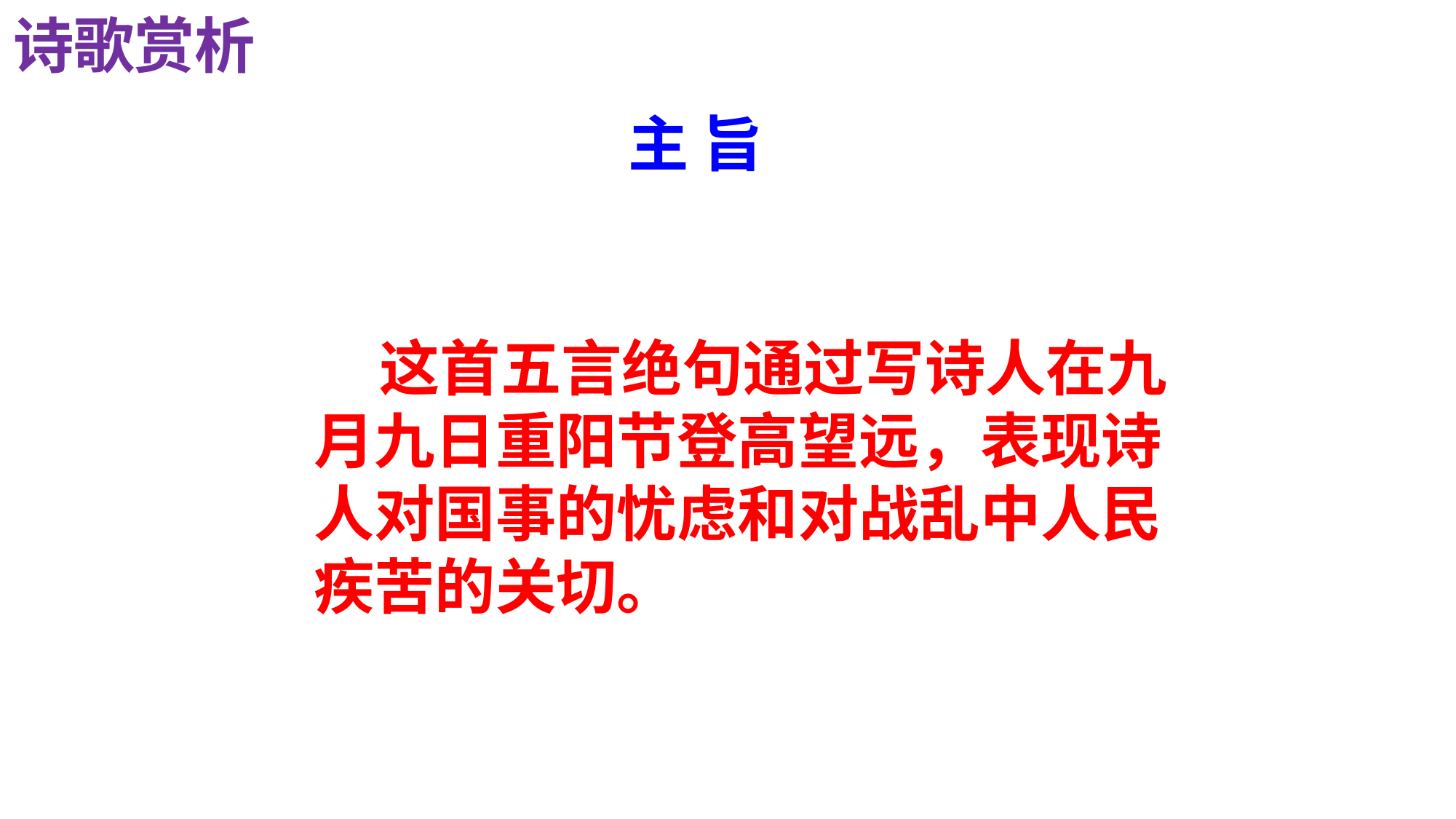

诗歌赏析
主 旨
       这首五言绝句通过写诗人在九月九日重阳节登高望远，表现诗人对国事的忧虑和对战乱中人民疾苦的关切。